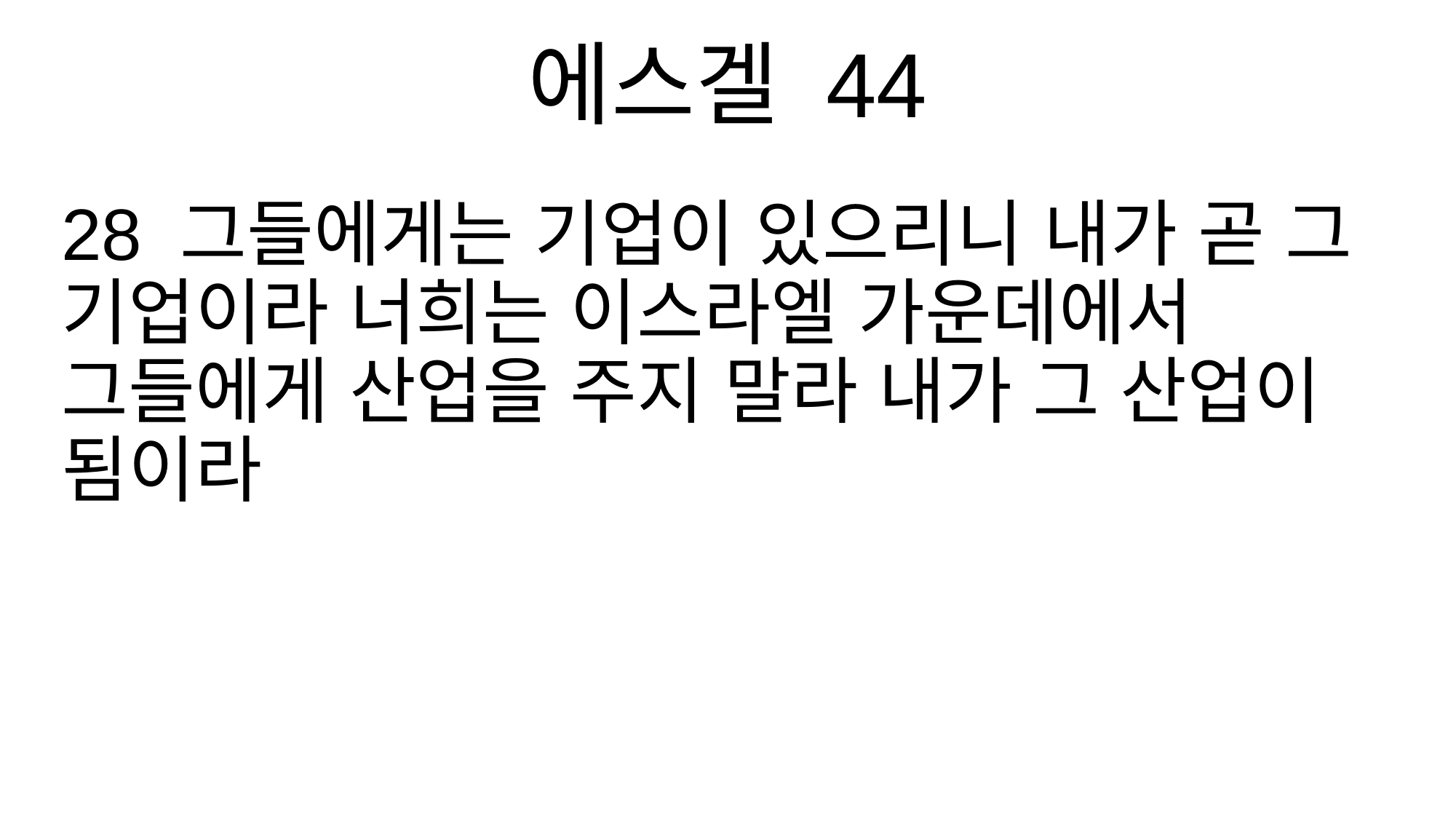

에스겔 44
28 그들에게는 기업이 있으리니 내가 곧 그 기업이라 너희는 이스라엘 가운데에서 그들에게 산업을 주지 말라 내가 그 산업이 됨이라